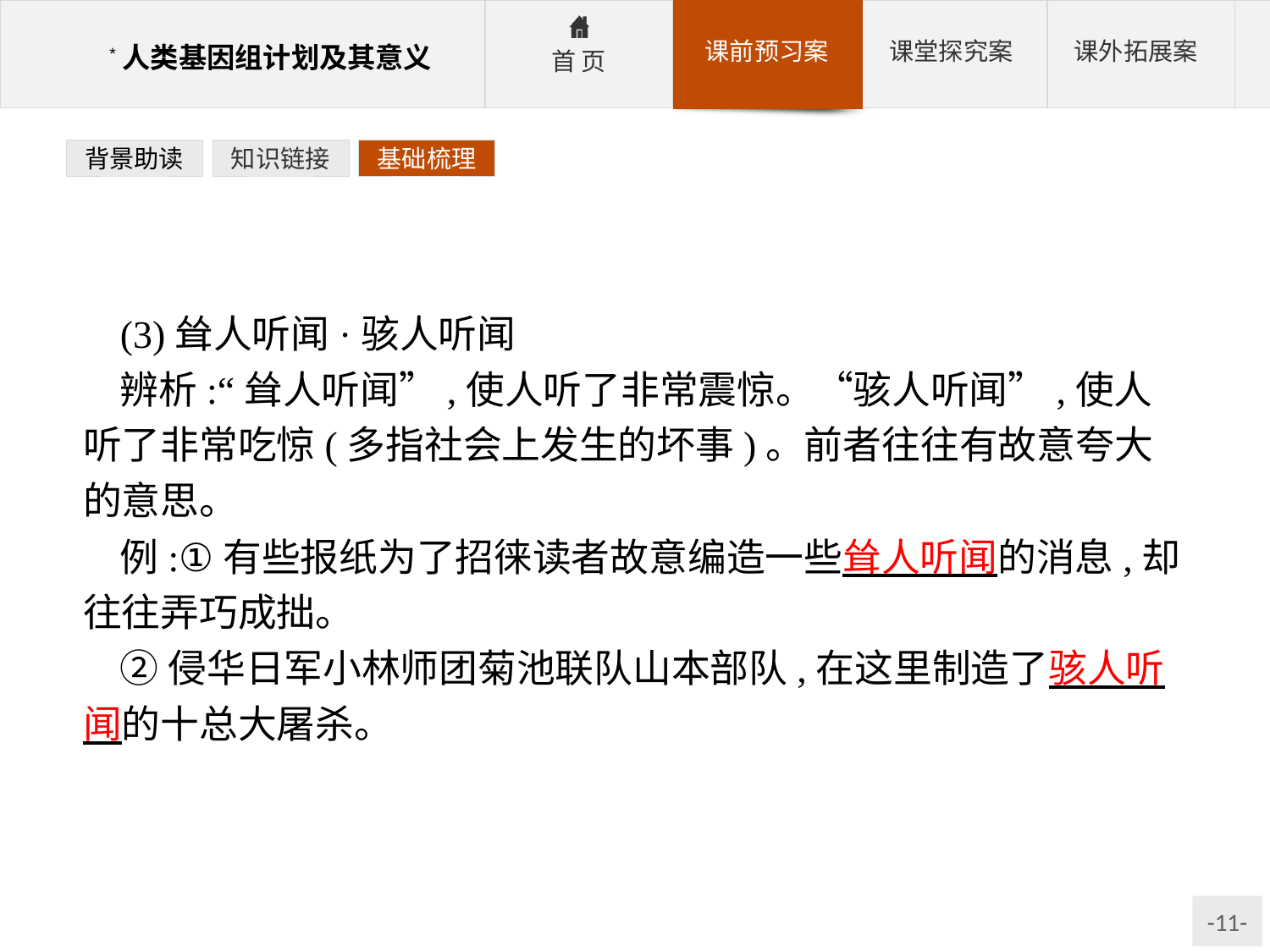

背景助读
知识链接
基础梳理

(3)耸人听闻·骇人听闻
辨析:“耸人听闻”,使人听了非常震惊。“骇人听闻”,使人听了非常吃惊(多指社会上发生的坏事)。前者往往有故意夸大的意思。
例:①有些报纸为了招徕读者故意编造一些耸人听闻的消息,却往往弄巧成拙。
②侵华日军小林师团菊池联队山本部队,在这里制造了骇人听闻的十总大屠杀。